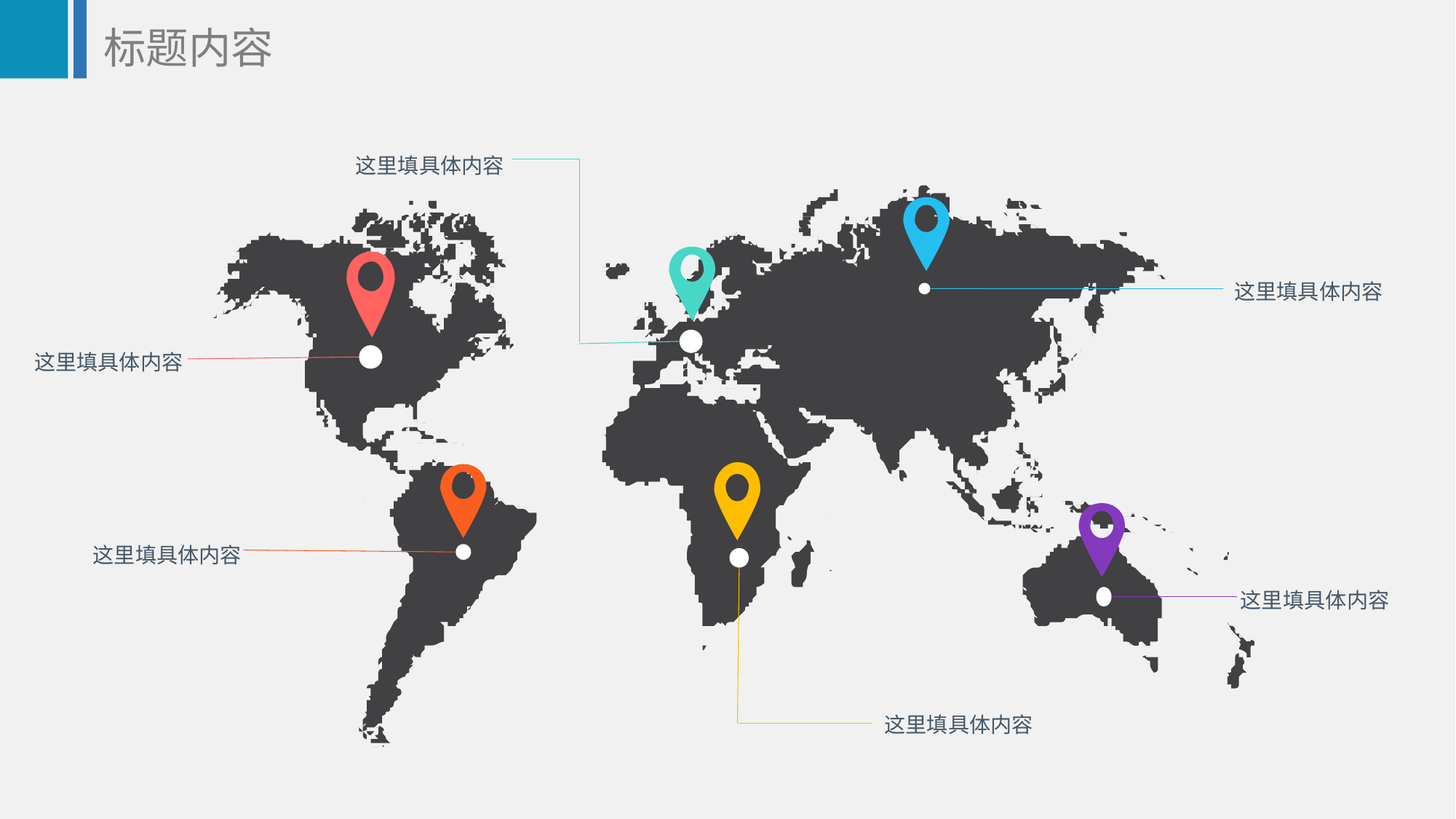

标题内容
这里填具体内容

这里填具体内容

这里填具体内容

这里填具体内容

这里填具体内容

这里填具体内容